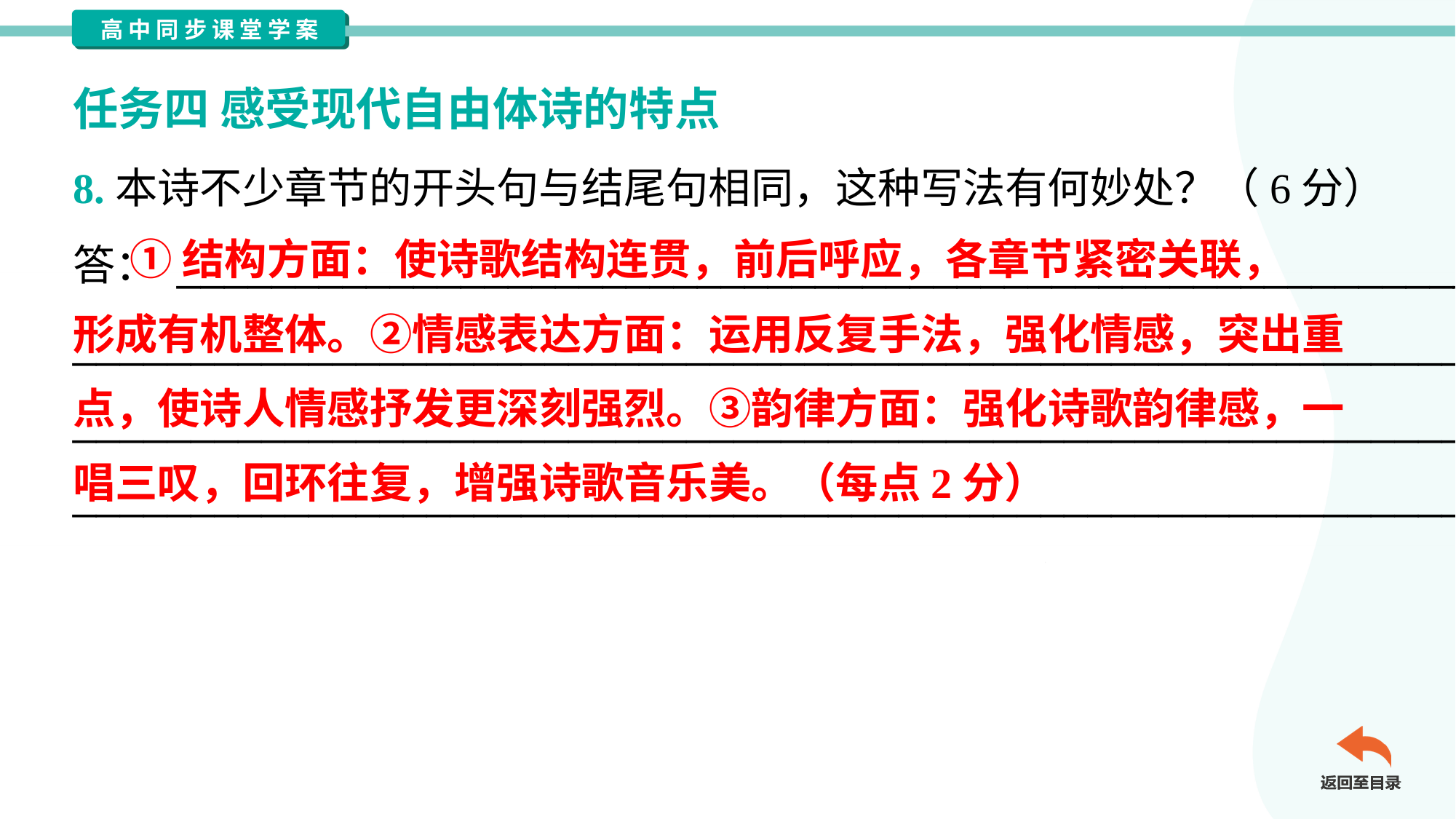

任务四 感受现代自由体诗的特点
8.本诗不少章节的开头句与结尾句相同，这种写法有何妙处？（6分）
答： ________________________________________________________
_____________________________________________________________
_____________________________________________________________
_____________________________________________________________
      ①结构方面：使诗歌结构连贯，前后呼应，各章节紧密关联，
形成有机整体。②情感表达方面：运用反复手法，强化情感，突出重
点，使诗人情感抒发更深刻强烈。③韵律方面：强化诗歌韵律感，一
唱三叹，回环往复，增强诗歌音乐美。（每点2分）